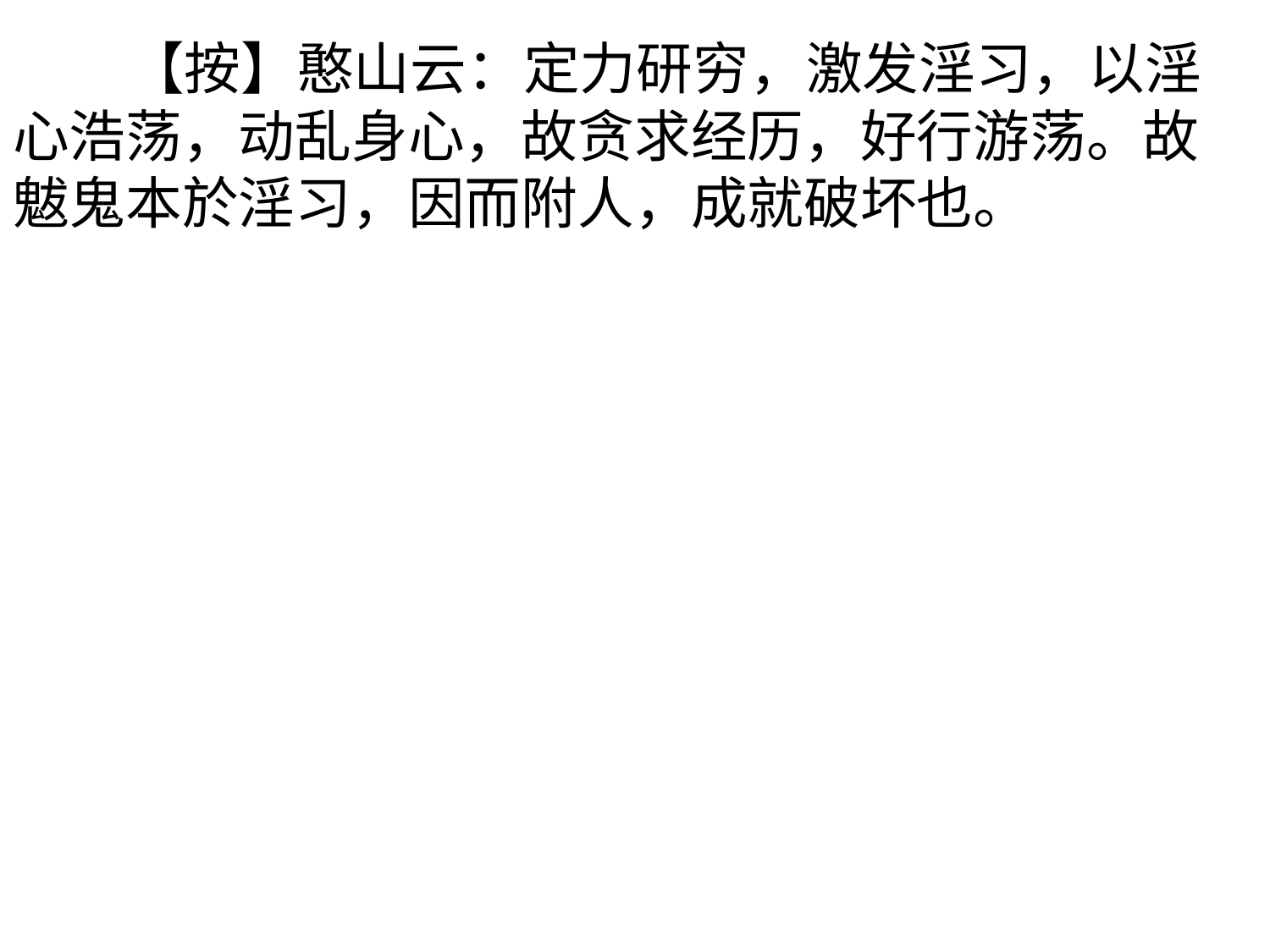

【按】憨山云：定力研穷，激发淫习，以淫心浩荡，动乱身心，故贪求经历，好行游荡。故魃鬼本於淫习，因而附人，成就破坏也。